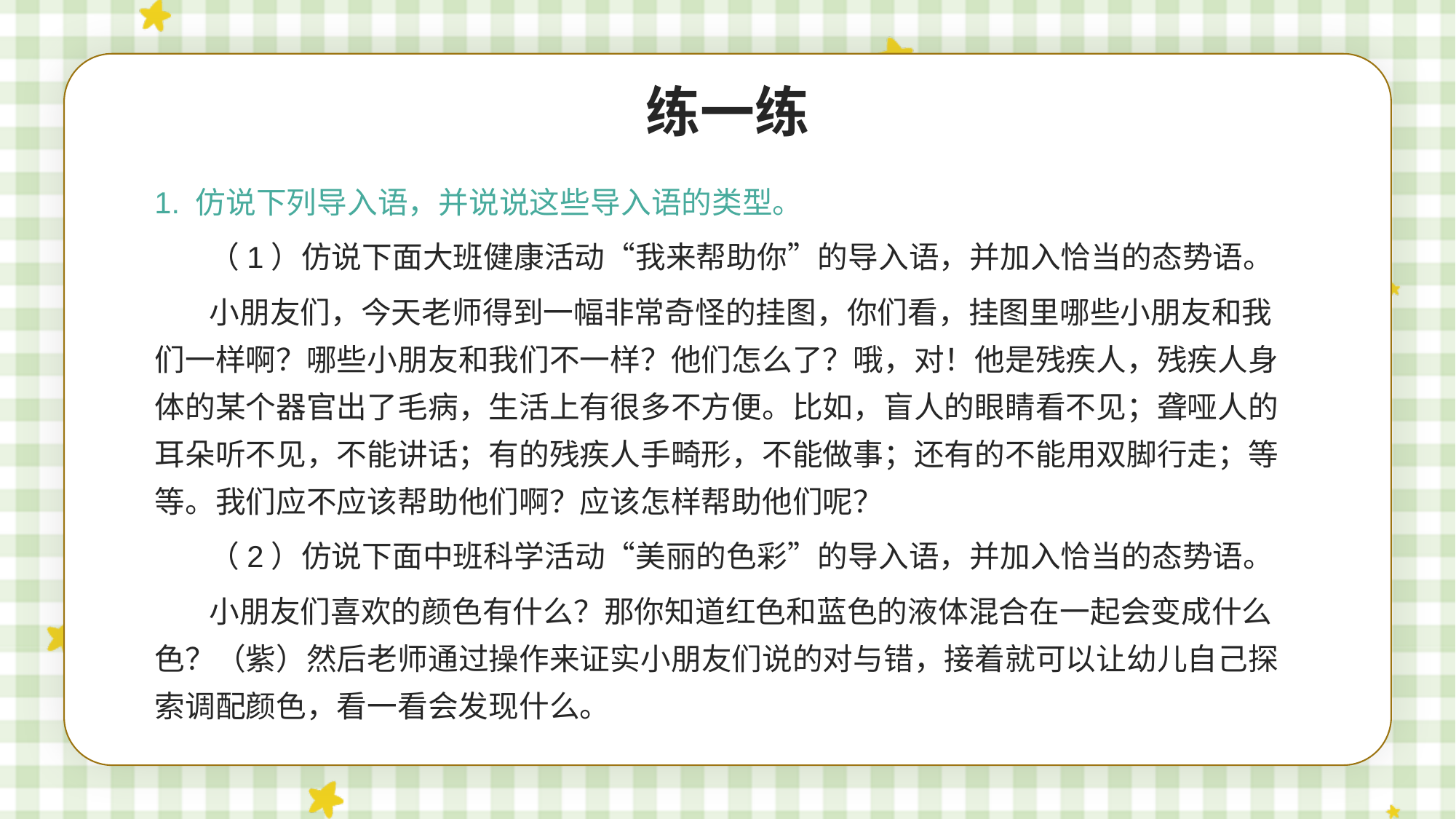

练一练
1. 仿说下列导入语，并说说这些导入语的类型。
（1）仿说下面大班健康活动“我来帮助你”的导入语，并加入恰当的态势语。
小朋友们，今天老师得到一幅非常奇怪的挂图，你们看，挂图里哪些小朋友和我们一样啊？哪些小朋友和我们不一样？他们怎么了？哦，对！他是残疾人，残疾人身体的某个器官出了毛病，生活上有很多不方便。比如，盲人的眼睛看不见；聋哑人的耳朵听不见，不能讲话；有的残疾人手畸形，不能做事；还有的不能用双脚行走；等等。我们应不应该帮助他们啊？应该怎样帮助他们呢？
（2）仿说下面中班科学活动“美丽的色彩”的导入语，并加入恰当的态势语。
小朋友们喜欢的颜色有什么？那你知道红色和蓝色的液体混合在一起会变成什么色？（紫）然后老师通过操作来证实小朋友们说的对与错，接着就可以让幼儿自己探索调配颜色，看一看会发现什么。